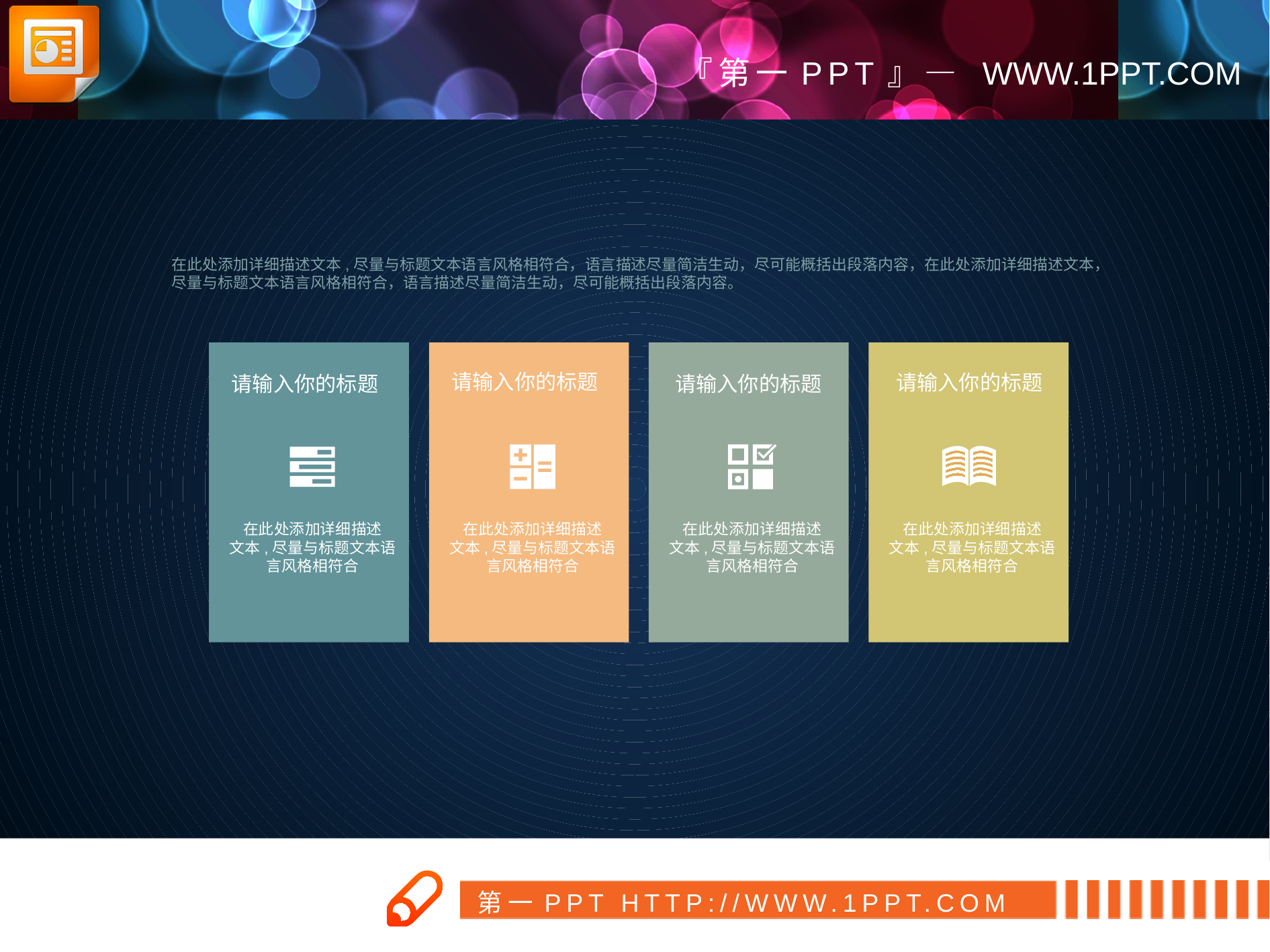

在此处添加详细描述文本,尽量与标题文本语言风格相符合，语言描述尽量简洁生动，尽可能概括出段落内容，在此处添加详细描述文本，尽量与标题文本语言风格相符合，语言描述尽量简洁生动，尽可能概括出段落内容。

请输入你的标题
请输入你的标题
请输入你的标题
请输入你的标题

在此处添加详细描述
文本,尽量与标题文本语
言风格相符合
在此处添加详细描述
文本,尽量与标题文本语
言风格相符合
在此处添加详细描述
文本,尽量与标题文本语
言风格相符合
在此处添加详细描述
文本,尽量与标题文本语
言风格相符合